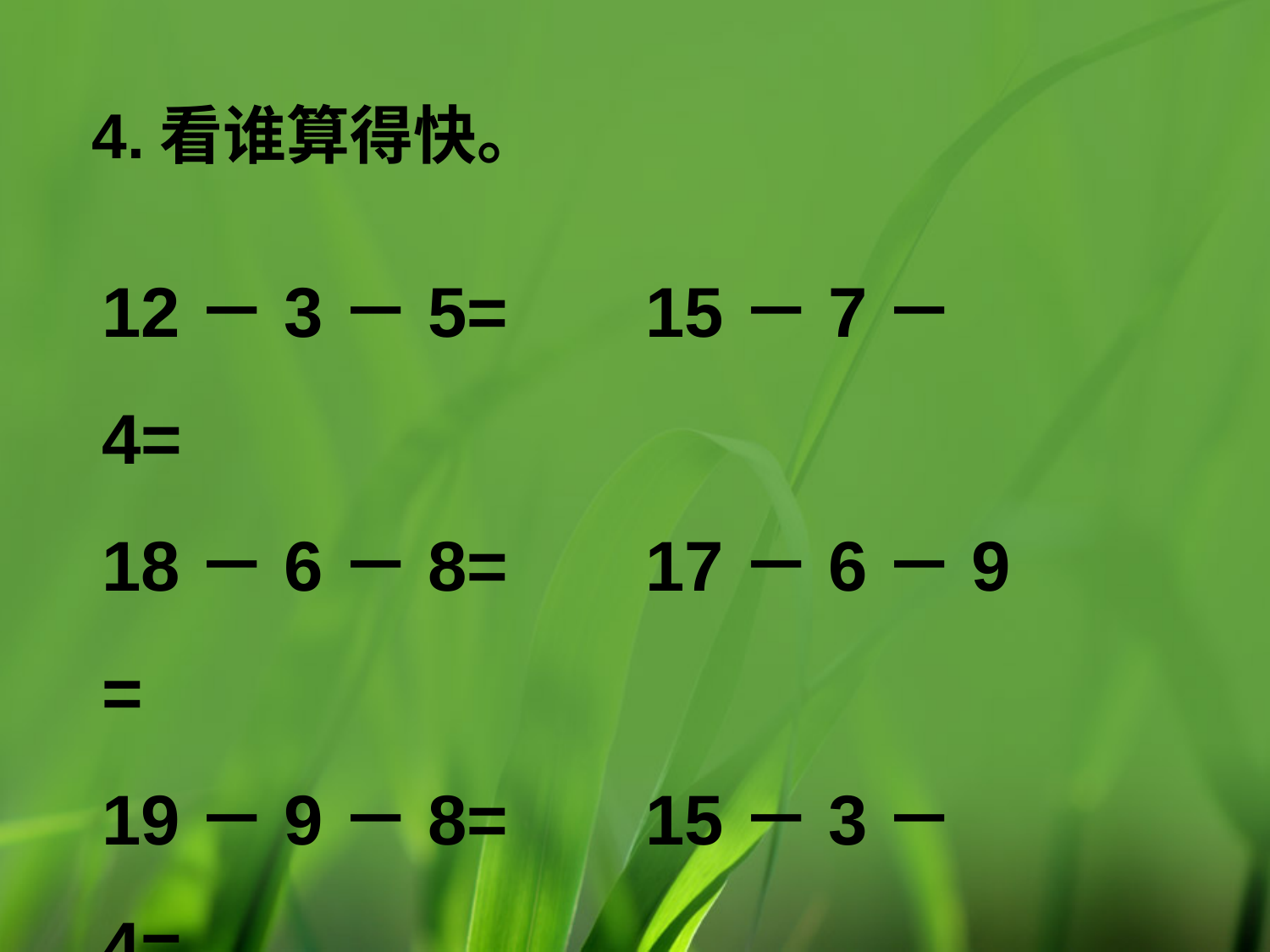

4.看谁算得快。
12－3－5=       15－7－4=
18－6－8=       17－6－9 =
19－9－8=       15－3－4=